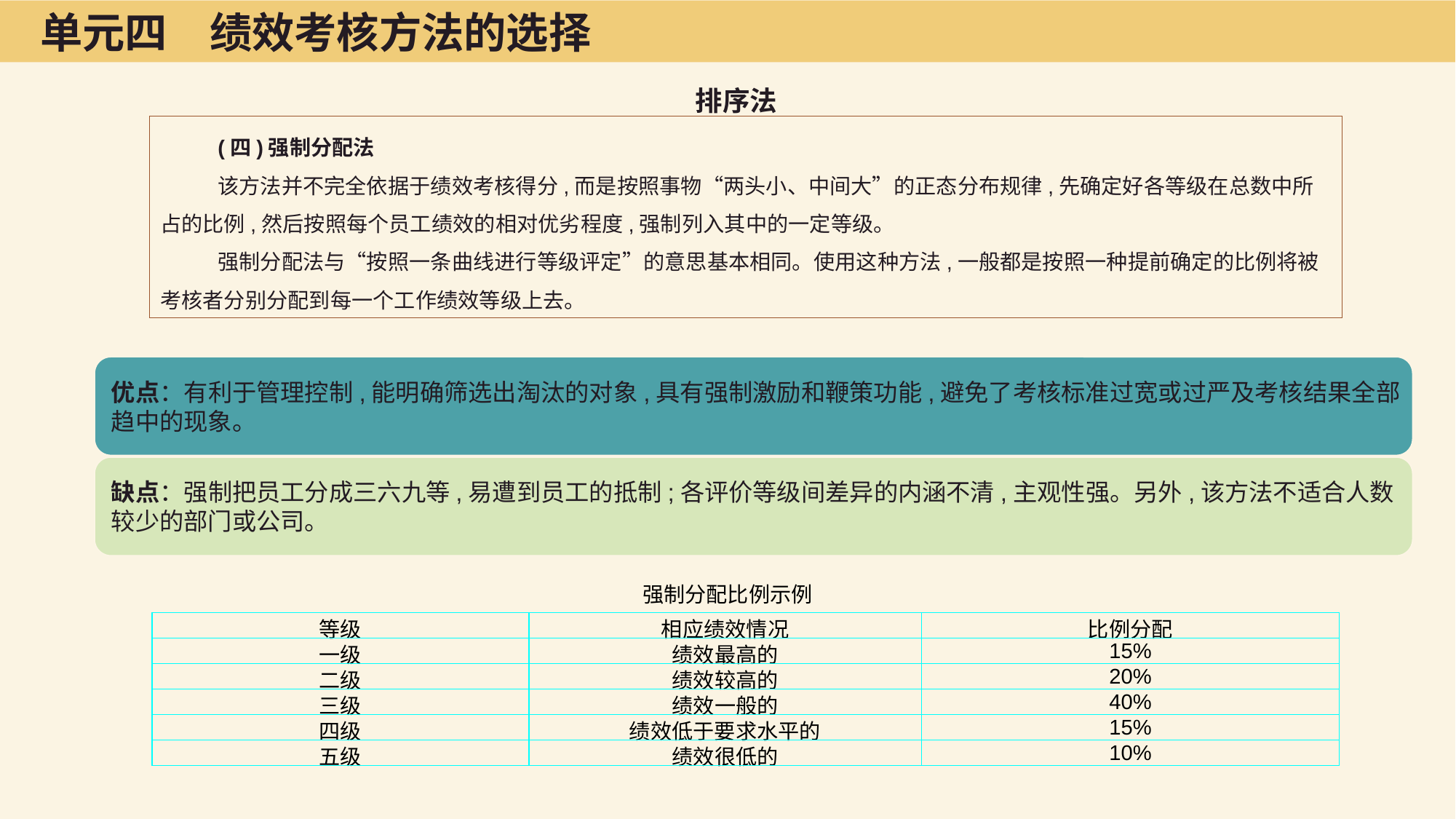

单元四　绩效考核方法的选择
排序法
(四)强制分配法
该方法并不完全依据于绩效考核得分,而是按照事物“两头小、中间大”的正态分布规律,先确定好各等级在总数中所占的比例,然后按照每个员工绩效的相对优劣程度,强制列入其中的一定等级。
强制分配法与“按照一条曲线进行等级评定”的意思基本相同。使用这种方法,一般都是按照一种提前确定的比例将被考核者分别分配到每一个工作绩效等级上去。
优点：有利于管理控制,能明确筛选出淘汰的对象,具有强制激励和鞭策功能,避免了考核标准过宽或过严及考核结果全部趋中的现象。
缺点：强制把员工分成三六九等,易遭到员工的抵制;各评价等级间差异的内涵不清,主观性强。另外,该方法不适合人数较少的部门或公司。
强制分配比例示例
| 等级 | 相应绩效情况 | 比例分配 |
| --- | --- | --- |
| 一级 | 绩效最高的 | 15% |
| 二级 | 绩效较高的 | 20% |
| 三级 | 绩效一般的 | 40% |
| 四级 | 绩效低于要求水平的 | 15% |
| 五级 | 绩效很低的 | 10% |